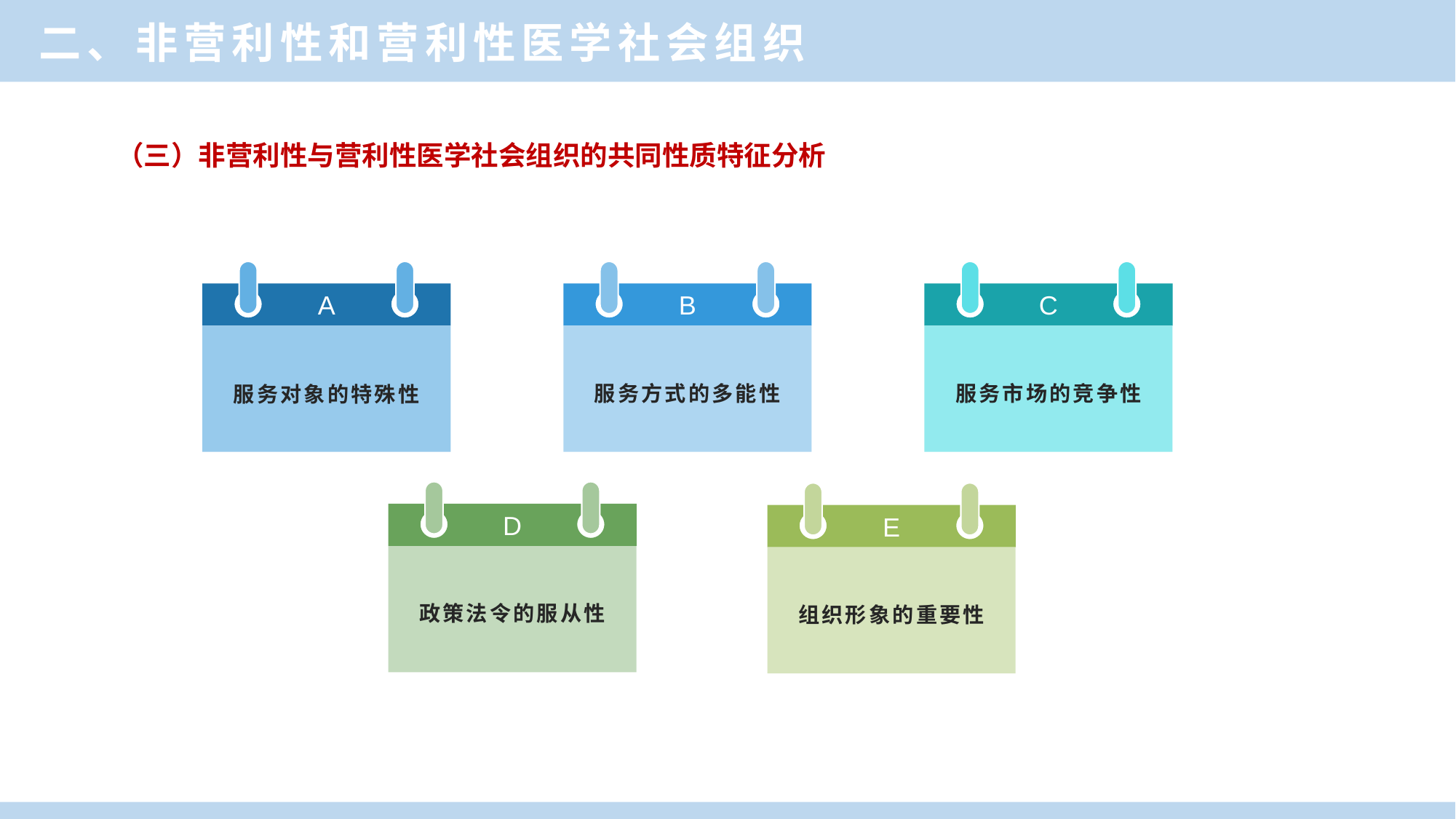

二、非营利性和营利性医学社会组织
（三）非营利性与营利性医学社会组织的共同性质特征分析

A

服务对象的特殊性

B

服务方式的多能性

C

服务市场的竞争性

D

政策法令的服从性

E

组织形象的重要性